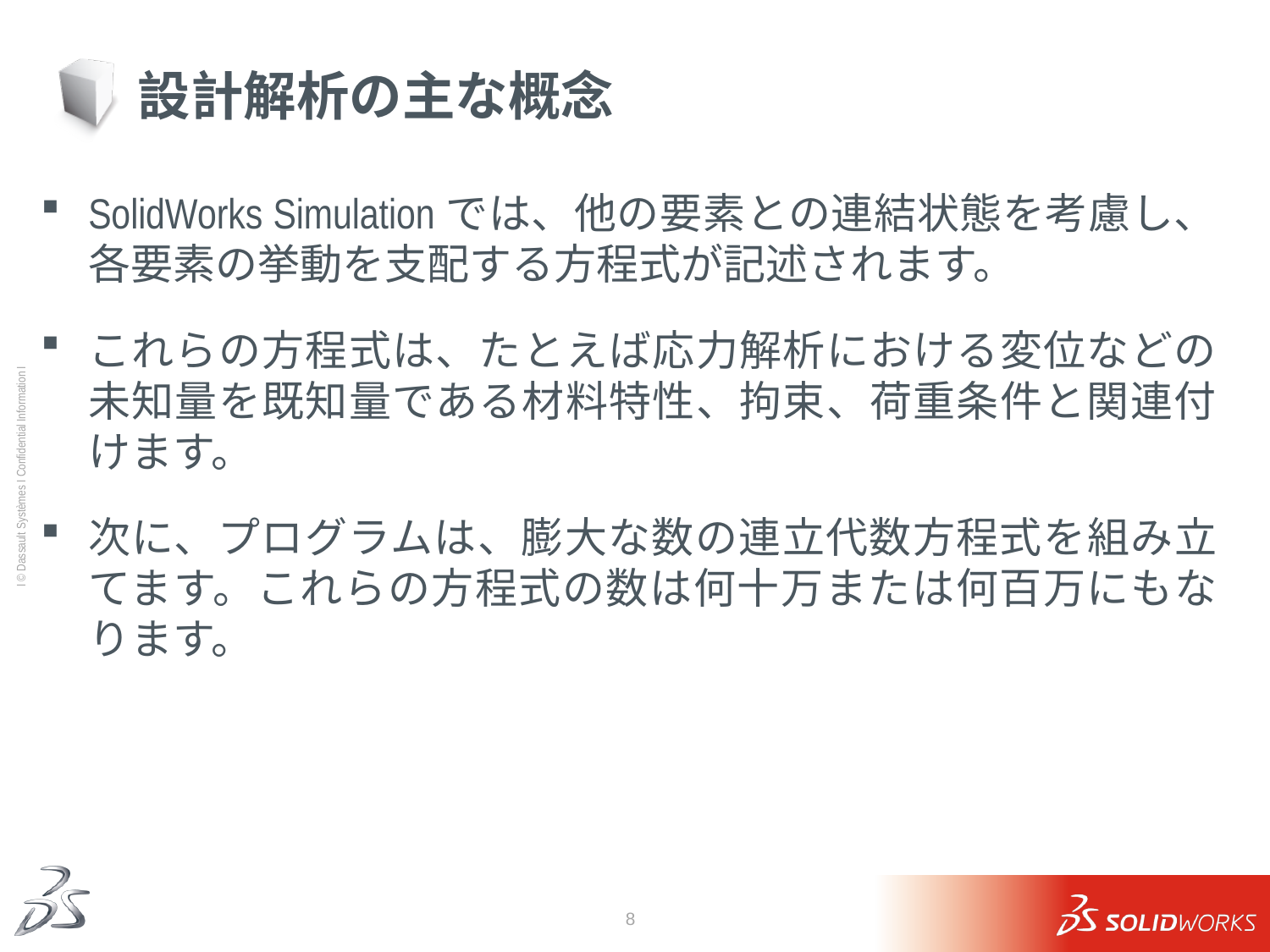

# 設計解析の主な概念
SolidWorks Simulationでは、他の要素との連結状態を考慮し、各要素の挙動を支配する方程式が記述されます。
これらの方程式は、たとえば応力解析における変位などの未知量を既知量である材料特性、拘束、荷重条件と関連付けます。
次に、プログラムは、膨大な数の連立代数方程式を組み立てます。これらの方程式の数は何十万または何百万にもなります。